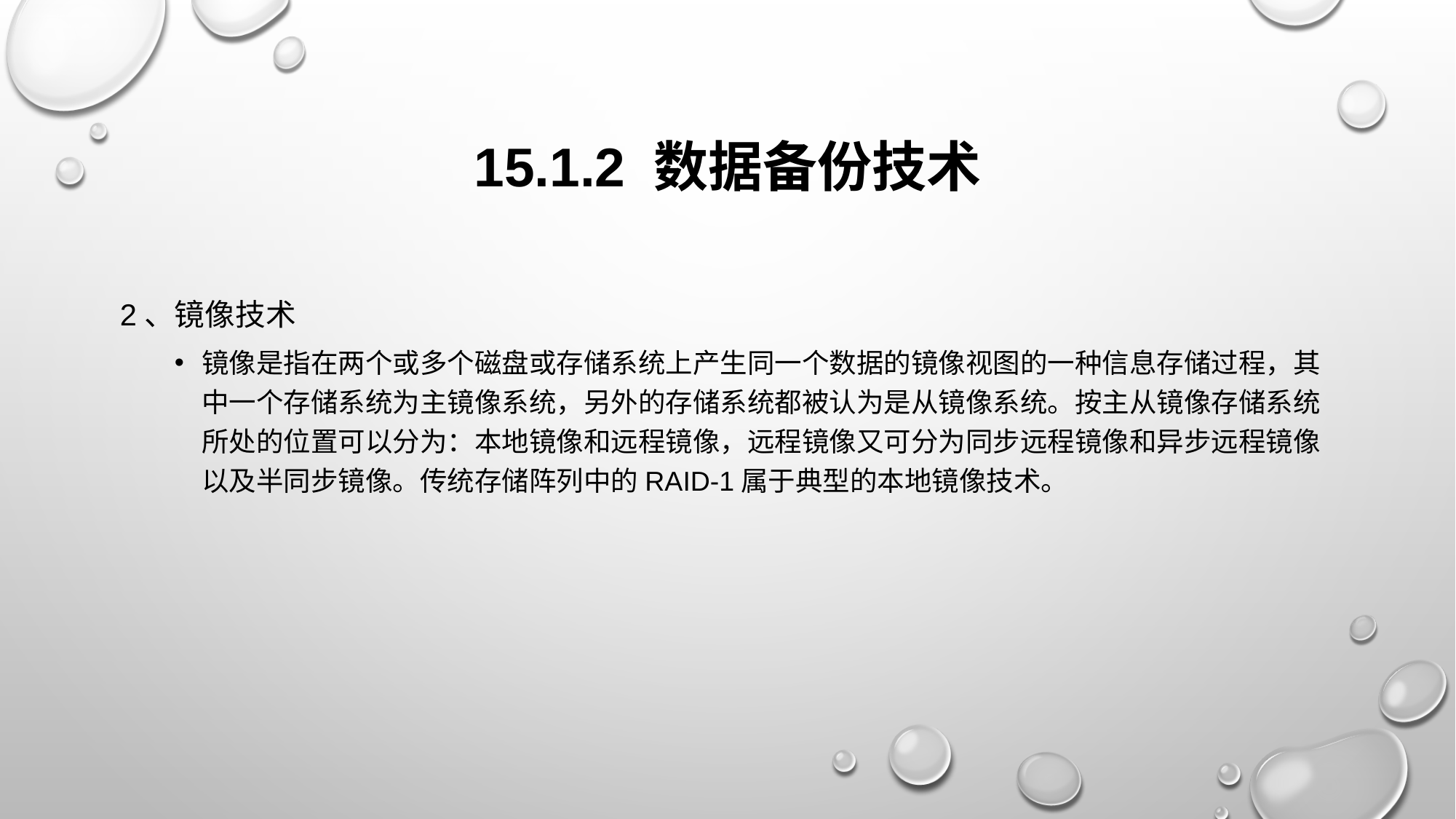

# 15.1.2 数据备份技术
2、镜像技术
镜像是指在两个或多个磁盘或存储系统上产生同一个数据的镜像视图的一种信息存储过程，其中一个存储系统为主镜像系统，另外的存储系统都被认为是从镜像系统。按主从镜像存储系统所处的位置可以分为：本地镜像和远程镜像，远程镜像又可分为同步远程镜像和异步远程镜像以及半同步镜像。传统存储阵列中的RAID-1属于典型的本地镜像技术。